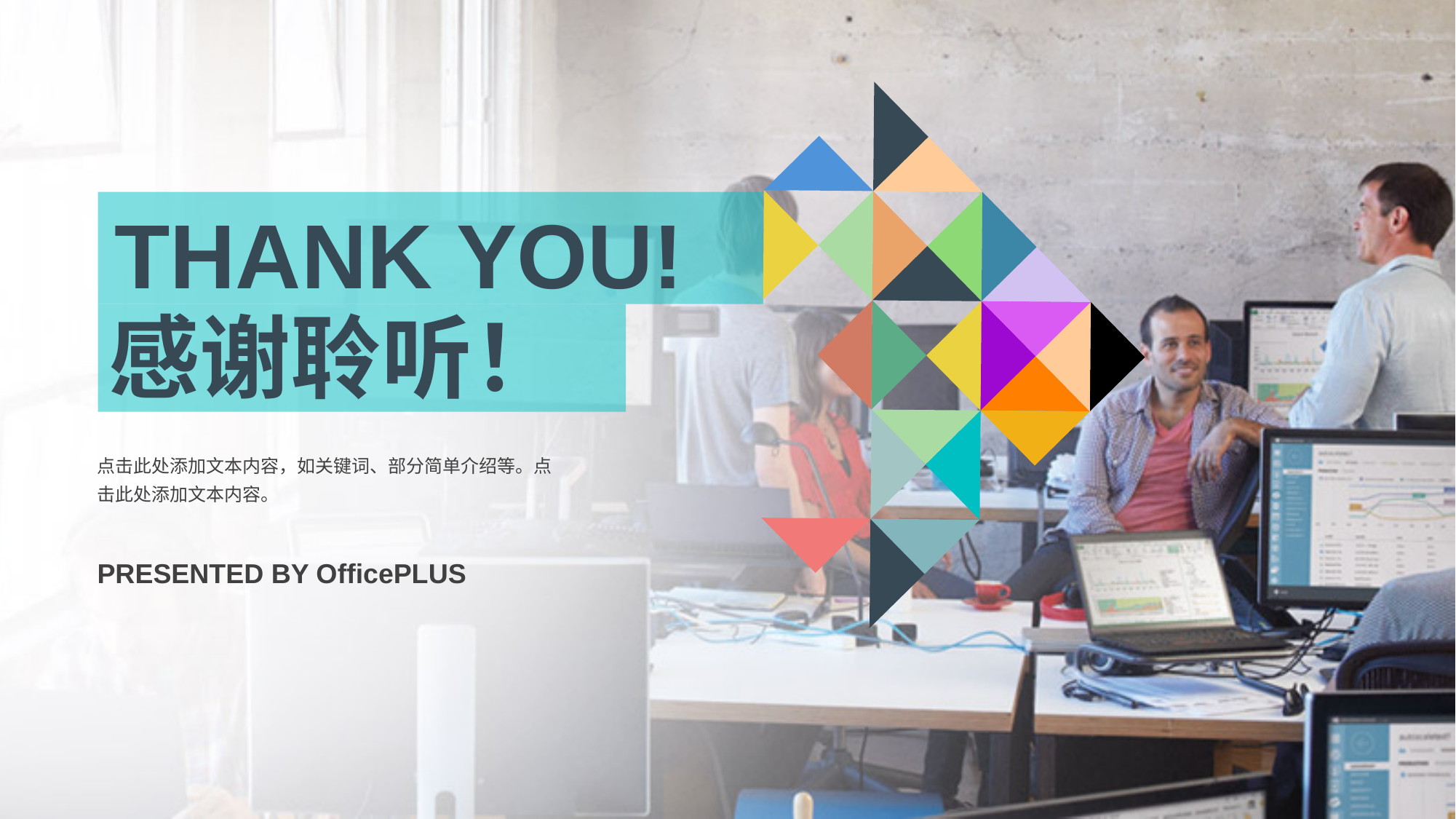

THANK YOU!
感谢聆听！

点击此处添加文本内容，如关键词、部分简单介绍等。点击此处添加文本内容。
PRESENTED BY OfficePLUS